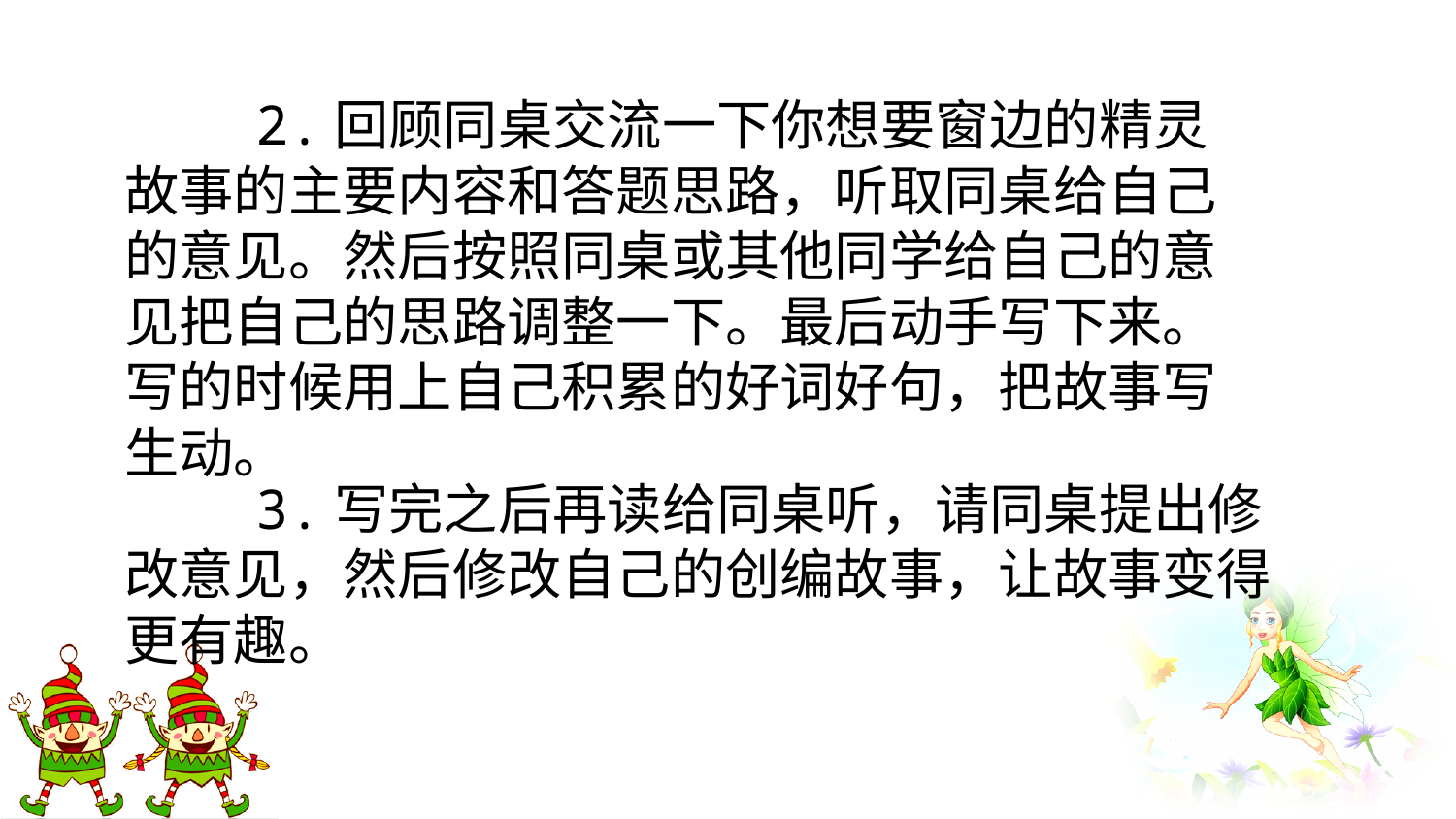

2.回顾同桌交流一下你想要窗边的精灵故事的主要内容和答题思路，听取同桌给自己的意见。然后按照同桌或其他同学给自己的意见把自己的思路调整一下。最后动手写下来。写的时候用上自己积累的好词好句，把故事写生动。

    3.写完之后再读给同桌听，请同桌提出修改意见，然后修改自己的创编故事，让故事变得更有趣。